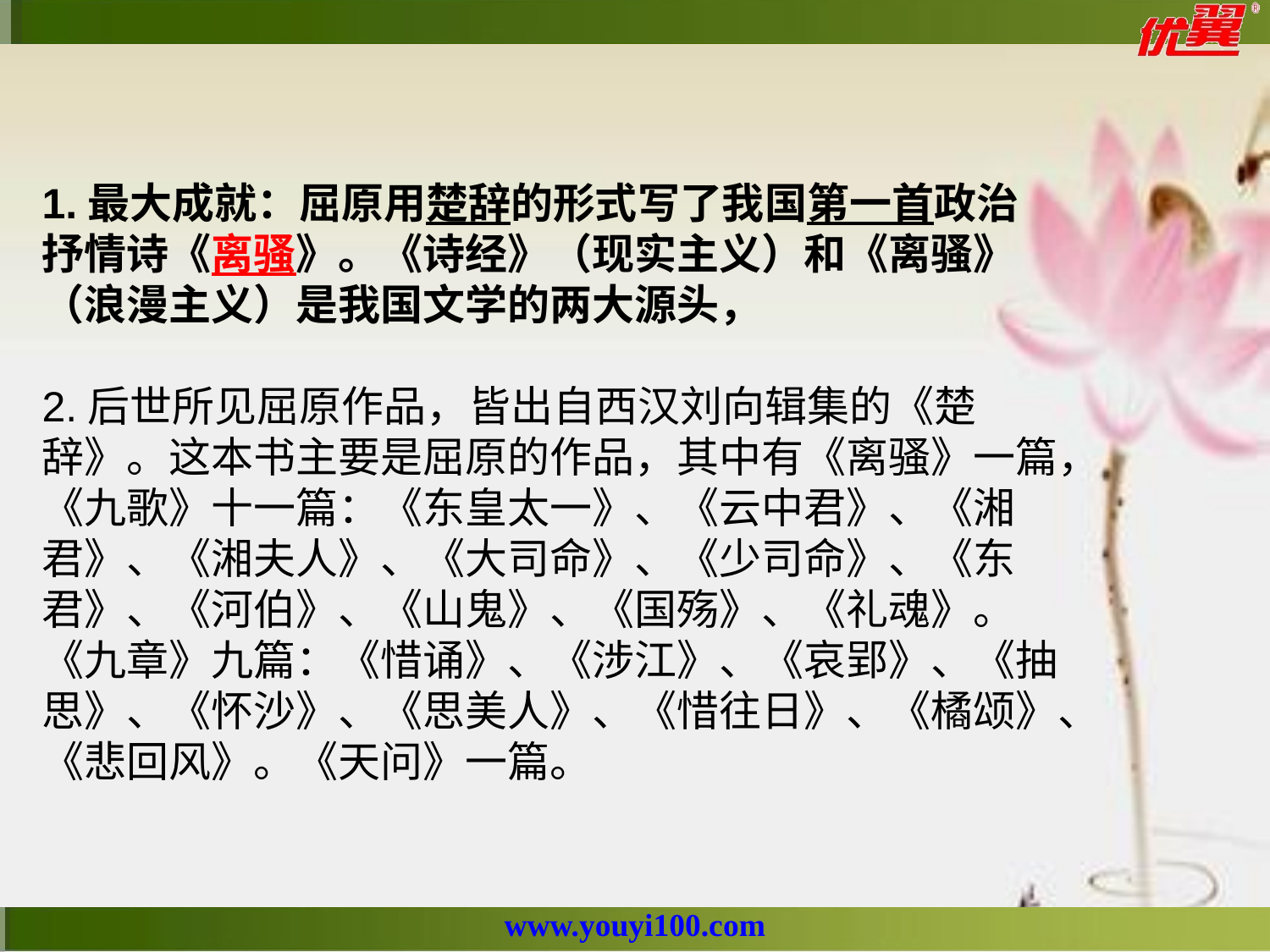

1.最大成就：屈原用楚辞的形式写了我国第一首政治抒情诗《离骚》。《诗经》（现实主义）和《离骚》（浪漫主义）是我国文学的两大源头，

2.后世所见屈原作品，皆出自西汉刘向辑集的《楚辞》。这本书主要是屈原的作品，其中有《离骚》一篇，《九歌》十一篇：《东皇太一》、《云中君》、《湘君》、《湘夫人》、《大司命》、《少司命》、《东君》、《河伯》、《山鬼》、《国殇》、《礼魂》。《九章》九篇：《惜诵》、《涉江》、《哀郢》、《抽思》、《怀沙》、《思美人》、《惜往日》、《橘颂》、《悲回风》。《天问》一篇。